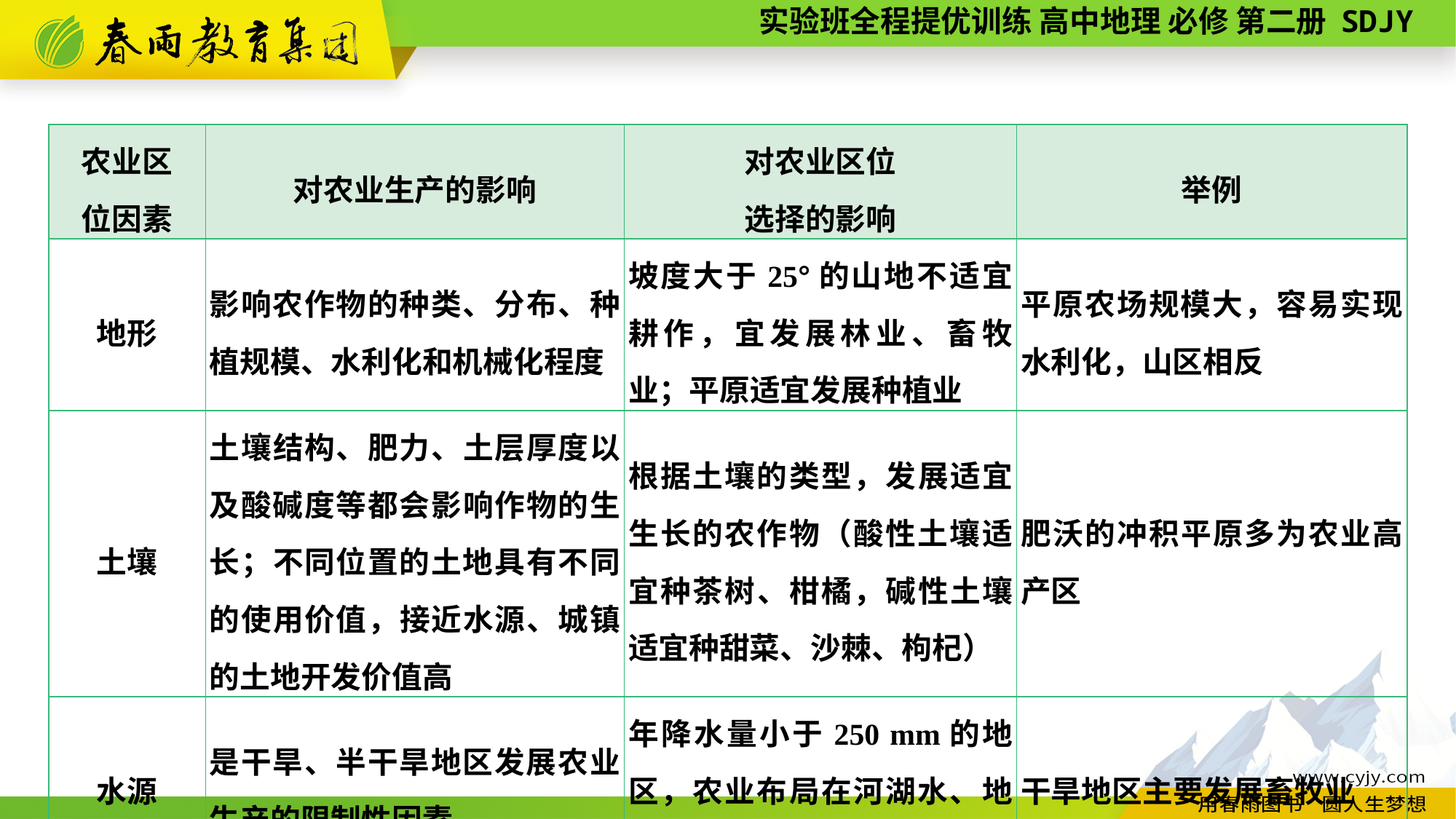

| 农业区 位因素 | 对农业生产的影响 | 对农业区位 选择的影响 | 举例 |
| --- | --- | --- | --- |
| 地形 | 影响农作物的种类、分布、种植规模、水利化和机械化程度 | 坡度大于25°的山地不适宜耕作，宜发展林业、畜牧业；平原适宜发展种植业 | 平原农场规模大，容易实现水利化，山区相反 |
| 土壤 | 土壤结构、肥力、土层厚度以及酸碱度等都会影响作物的生长；不同位置的土地具有不同的使用价值，接近水源、城镇的土地开发价值高 | 根据土壤的类型，发展适宜生长的农作物（酸性土壤适宜种茶树、柑橘，碱性土壤适宜种甜菜、沙棘、枸杞） | 肥沃的冲积平原多为农业高产区 |
| 水源 | 是干旱、半干旱地区发展农业生产的限制性因素 | 年降水量小于250 mm的地区，农业布局在河湖水、地下水、冰雪融水丰富的地方 | 干旱地区主要发展畜牧业 |